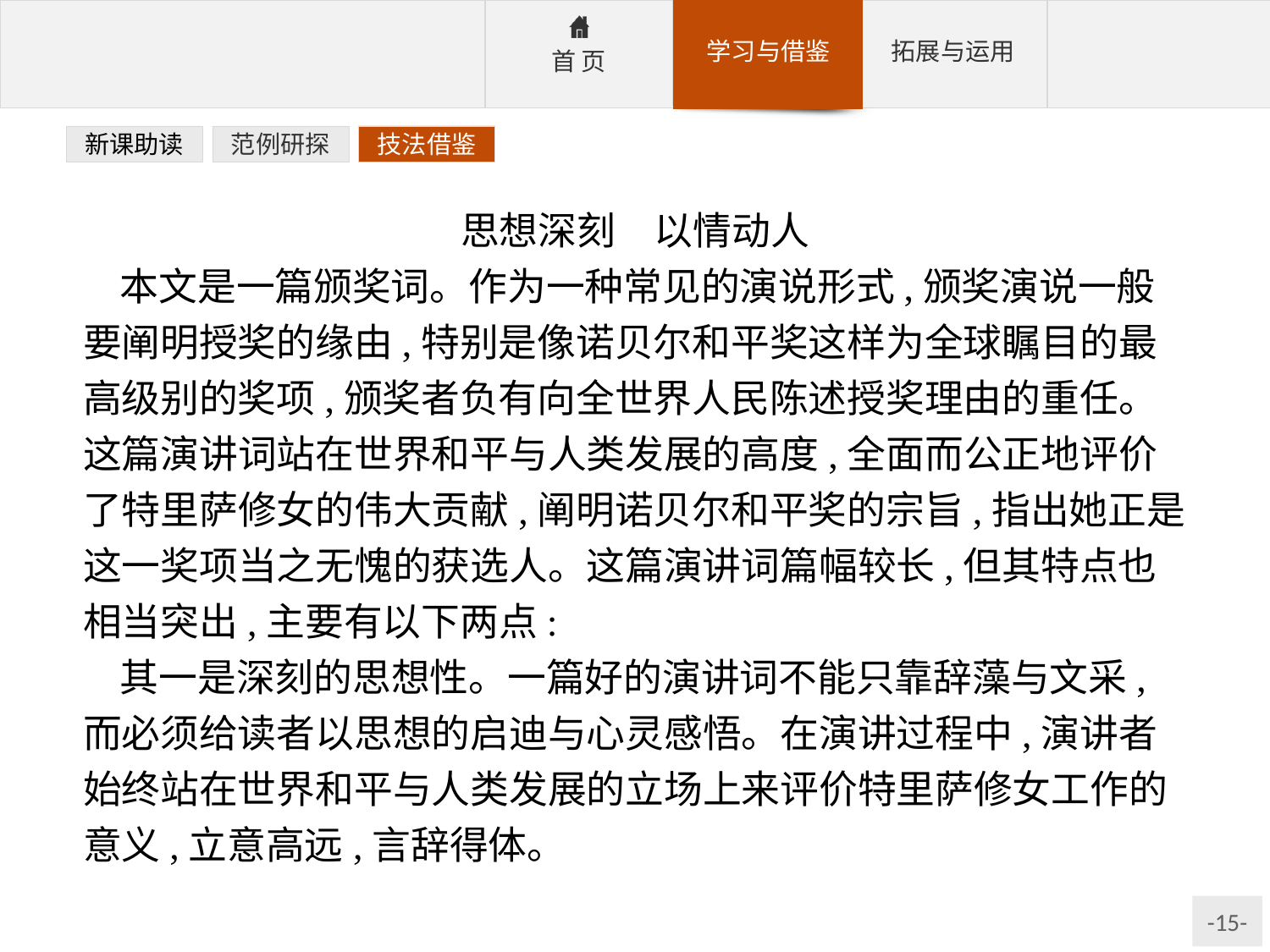

新课助读
范例研探
技法借鉴
思想深刻　以情动人
本文是一篇颁奖词。作为一种常见的演说形式,颁奖演说一般要阐明授奖的缘由,特别是像诺贝尔和平奖这样为全球瞩目的最高级别的奖项,颁奖者负有向全世界人民陈述授奖理由的重任。这篇演讲词站在世界和平与人类发展的高度,全面而公正地评价了特里萨修女的伟大贡献,阐明诺贝尔和平奖的宗旨,指出她正是这一奖项当之无愧的获选人。这篇演讲词篇幅较长,但其特点也相当突出,主要有以下两点:
其一是深刻的思想性。一篇好的演讲词不能只靠辞藻与文采,而必须给读者以思想的启迪与心灵感悟。在演讲过程中,演讲者始终站在世界和平与人类发展的立场上来评价特里萨修女工作的意义,立意高远,言辞得体。